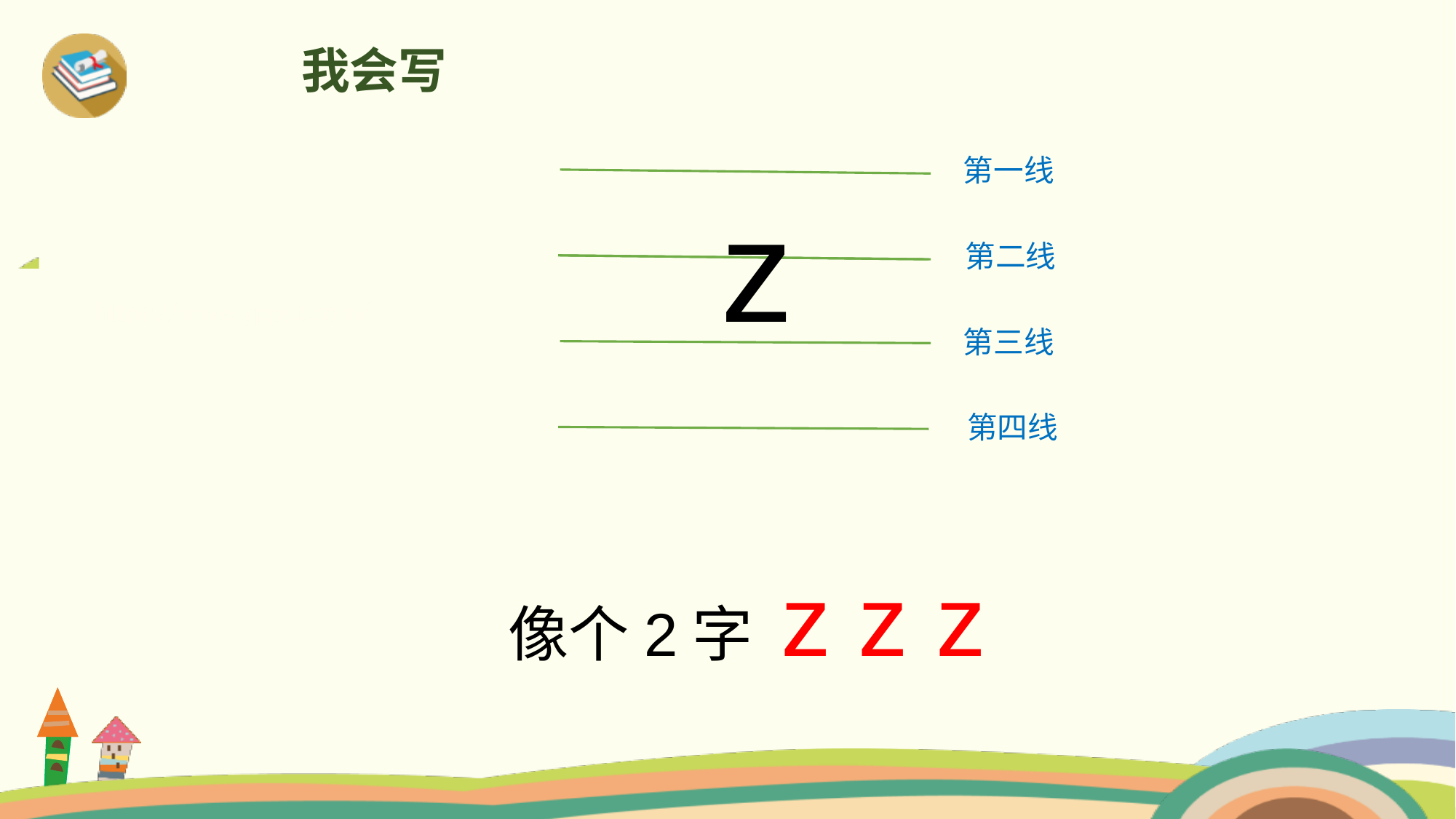

我会写
第一线
    z

第二线
第三线

第四线
https://www.ypppt.com/
像个2字 z z z